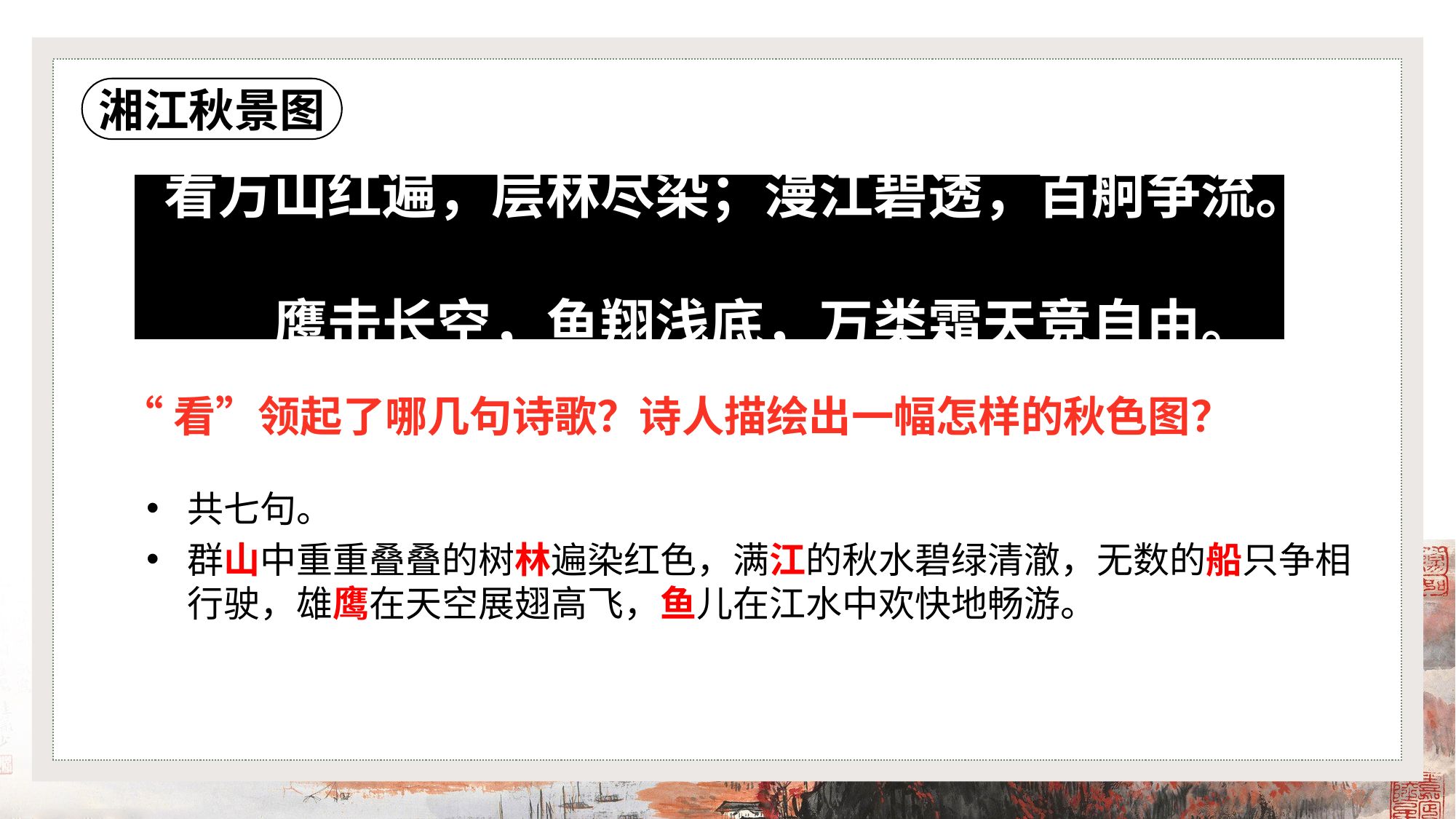

湘江秋景图

看万山红遍，层林尽染；漫江碧透，百舸争流。
鹰击长空，鱼翔浅底，万类霜天竞自由。
“看”领起了哪几句诗歌？诗人描绘出一幅怎样的秋色图？
共七句。
群山中重重叠叠的树林遍染红色，满江的秋水碧绿清澈，无数的船只争相行驶，雄鹰在天空展翅高飞，鱼儿在江水中欢快地畅游。